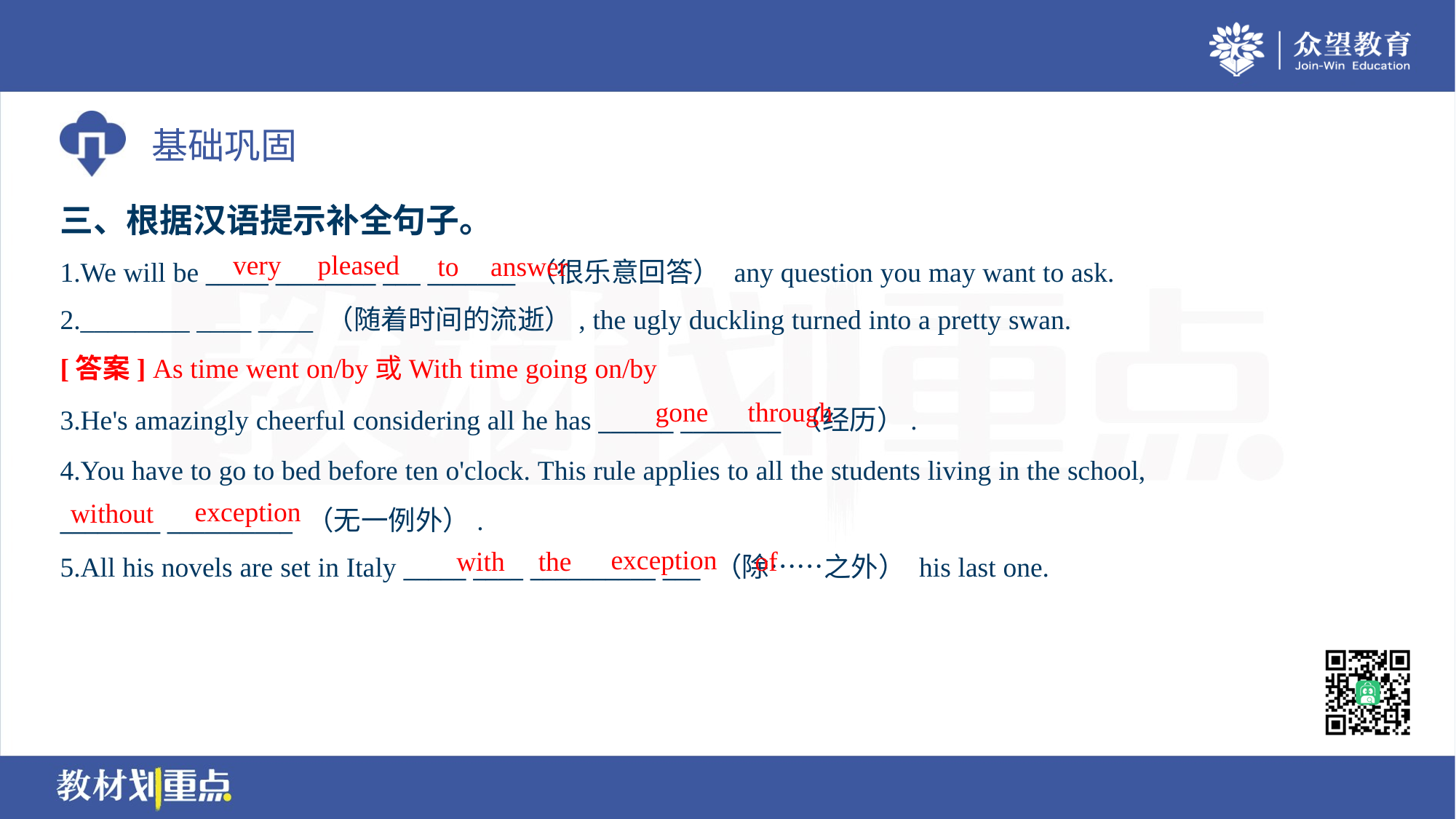

三、根据汉语提示补全句子。
very
pleased
to
answer
1.We will be _____ ________ ___ _______ （很乐意回答） any question you may want to ask.
2.________ ____ ____ （随着时间的流逝）, the ugly duckling turned into a pretty swan.
[答案] As time went on/by或With time going on/by
gone
through
3.He's amazingly cheerful considering all he has ______ ________ （经历）.
4.You have to go to bed before ten o'clock. This rule applies to all the students living in the school,
________ __________ （无一例外）.
5.All his novels are set in Italy _____ ____ __________ ___ （除……之外） his last one.
exception
without
exception
with
the
of